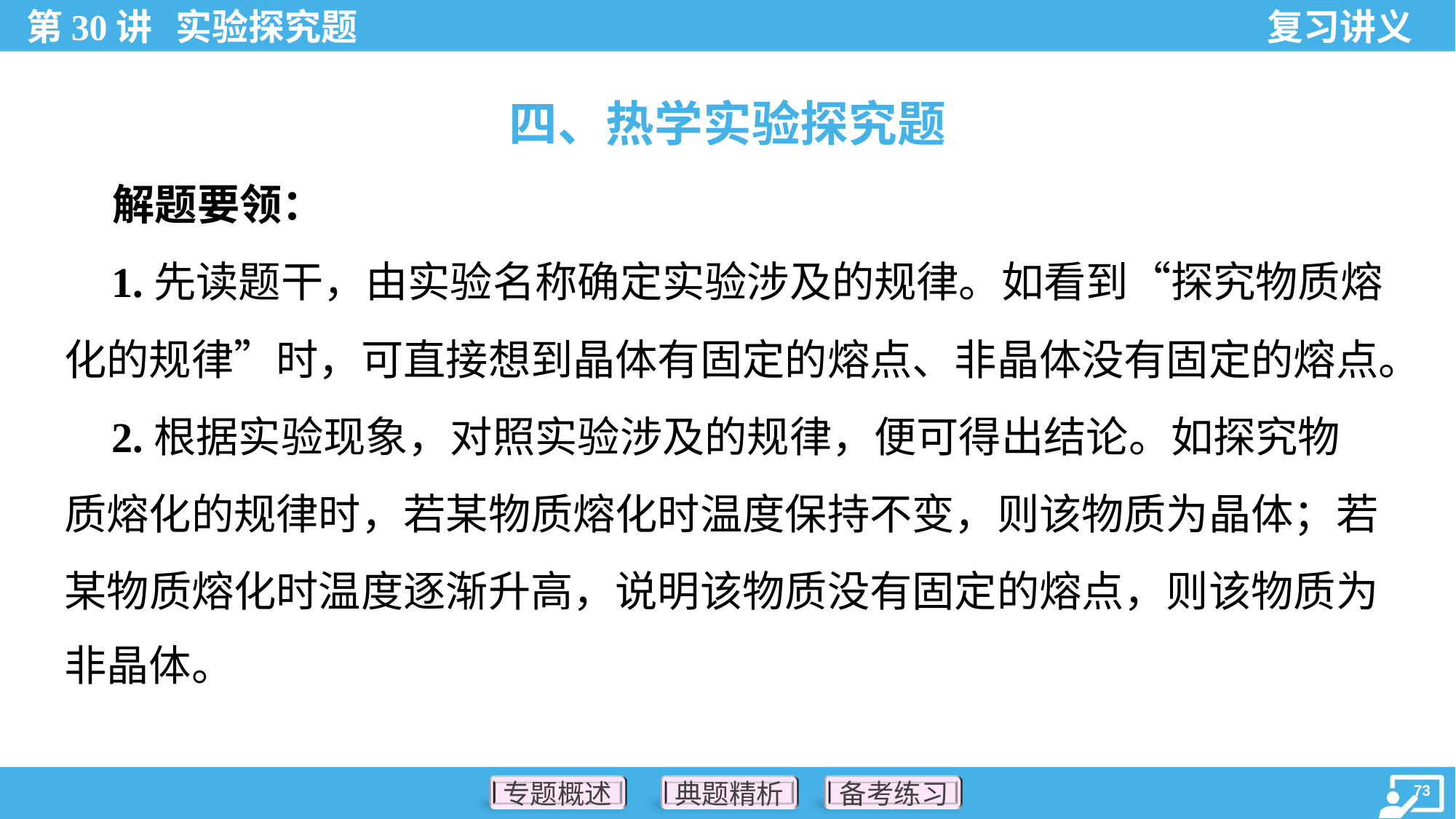

四、热学实验探究题
    解题要领：
    1.先读题干，由实验名称确定实验涉及的规律。如看到“探究物质熔
化的规律”时，可直接想到晶体有固定的熔点、非晶体没有固定的熔点。
    2.根据实验现象，对照实验涉及的规律，便可得出结论。如探究物
质熔化的规律时，若某物质熔化时温度保持不变，则该物质为晶体；若
某物质熔化时温度逐渐升高，说明该物质没有固定的熔点，则该物质为
非晶体。